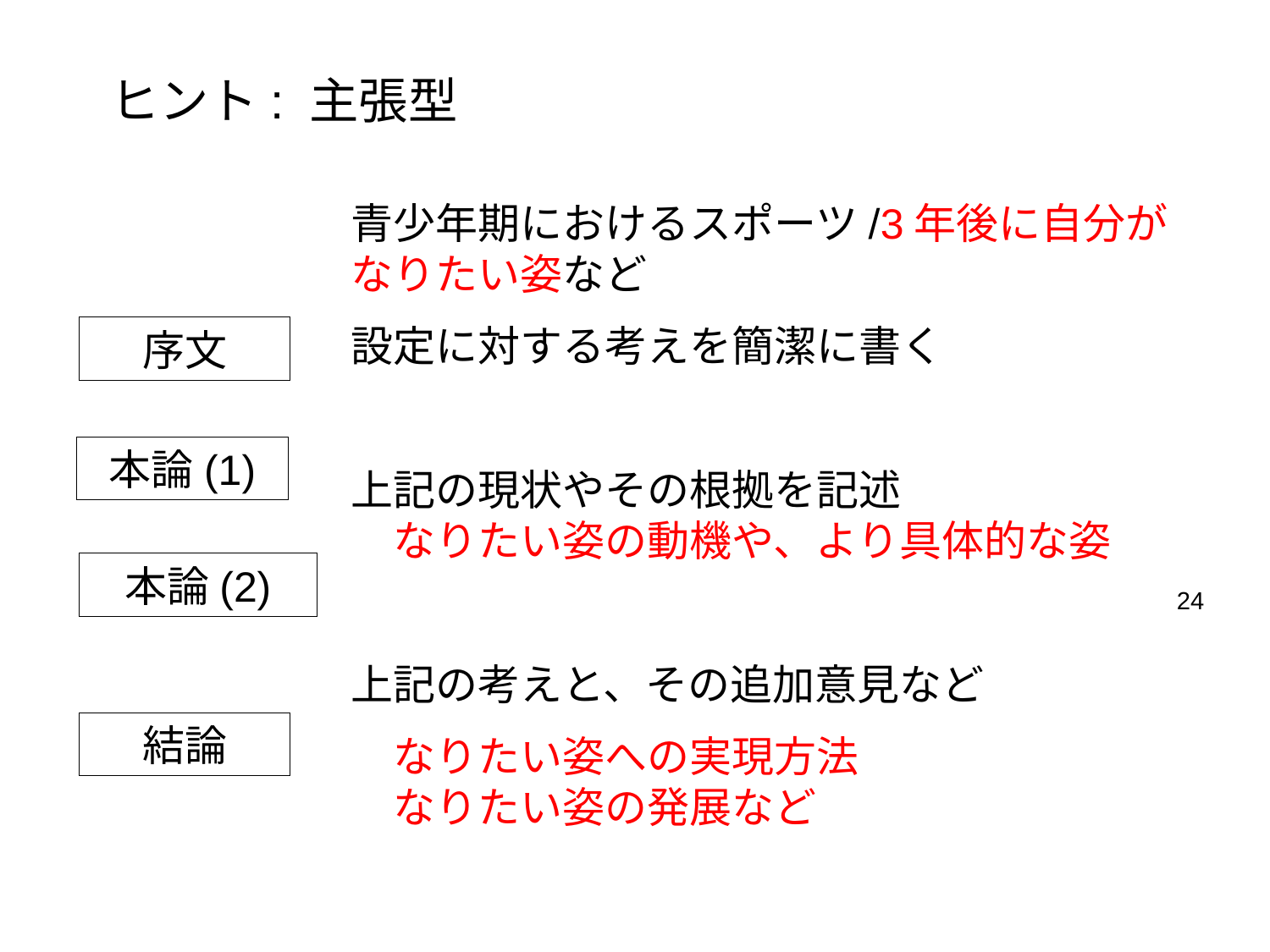

ヒント: 主張型
青少年期におけるスポーツ/3年後に自分がなりたい姿など
設定に対する考えを簡潔に書く

上記の現状やその根拠を記述
　なりたい姿の動機や、より具体的な姿

上記の考えと、その追加意見など
　なりたい姿への実現方法
　なりたい姿の発展など
序文
本論(1)
本論(2)
24
結論